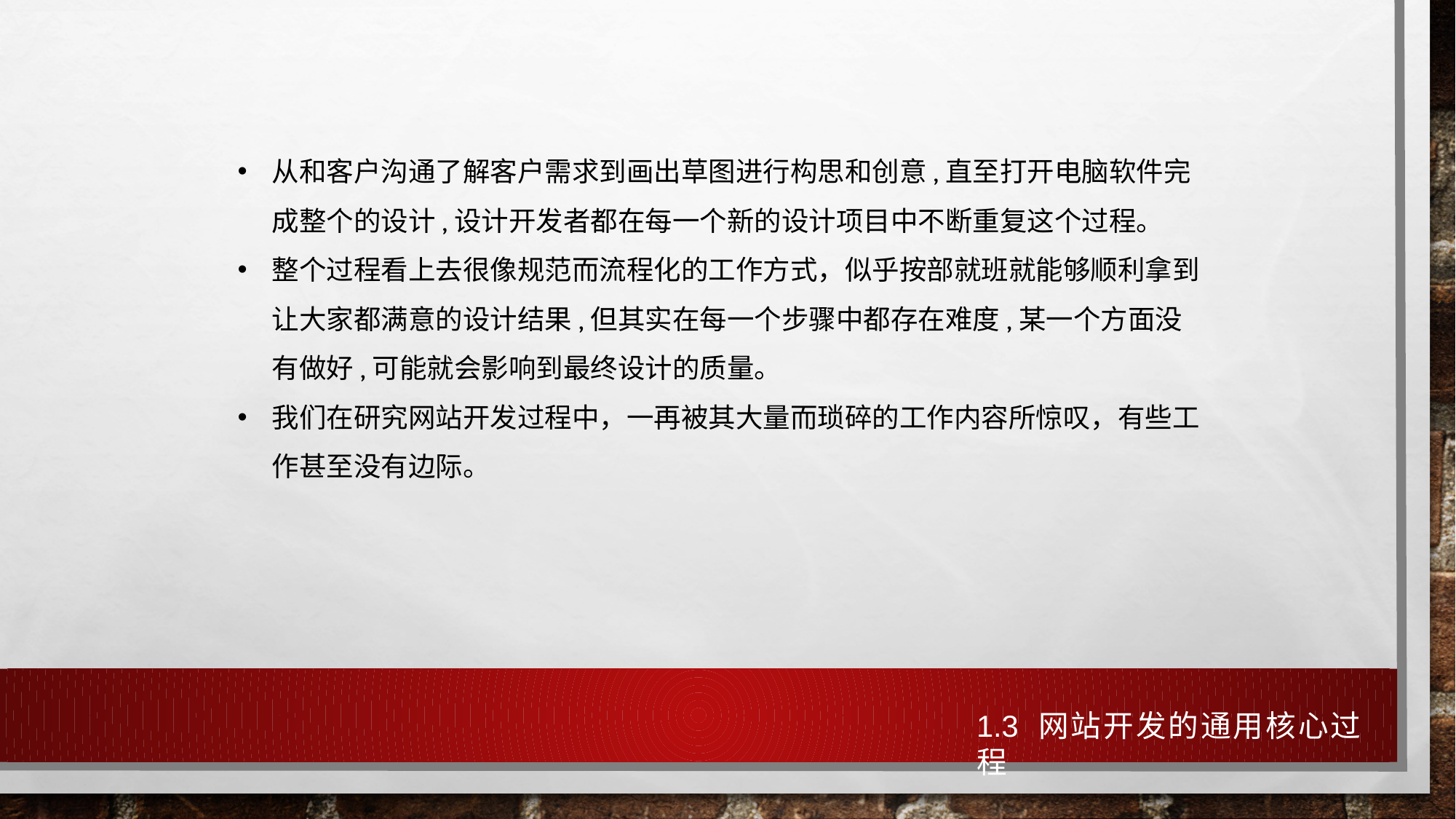

从和客户沟通了解客户需求到画出草图进行构思和创意,直至打开电脑软件完成整个的设计,设计开发者都在每一个新的设计项目中不断重复这个过程。
整个过程看上去很像规范而流程化的工作方式，似乎按部就班就能够顺利拿到让大家都满意的设计结果,但其实在每一个步骤中都存在难度,某一个方面没有做好,可能就会影响到最终设计的质量。
我们在研究网站开发过程中，一再被其大量而琐碎的工作内容所惊叹，有些工作甚至没有边际。
1.3 网站开发的通用核心过程